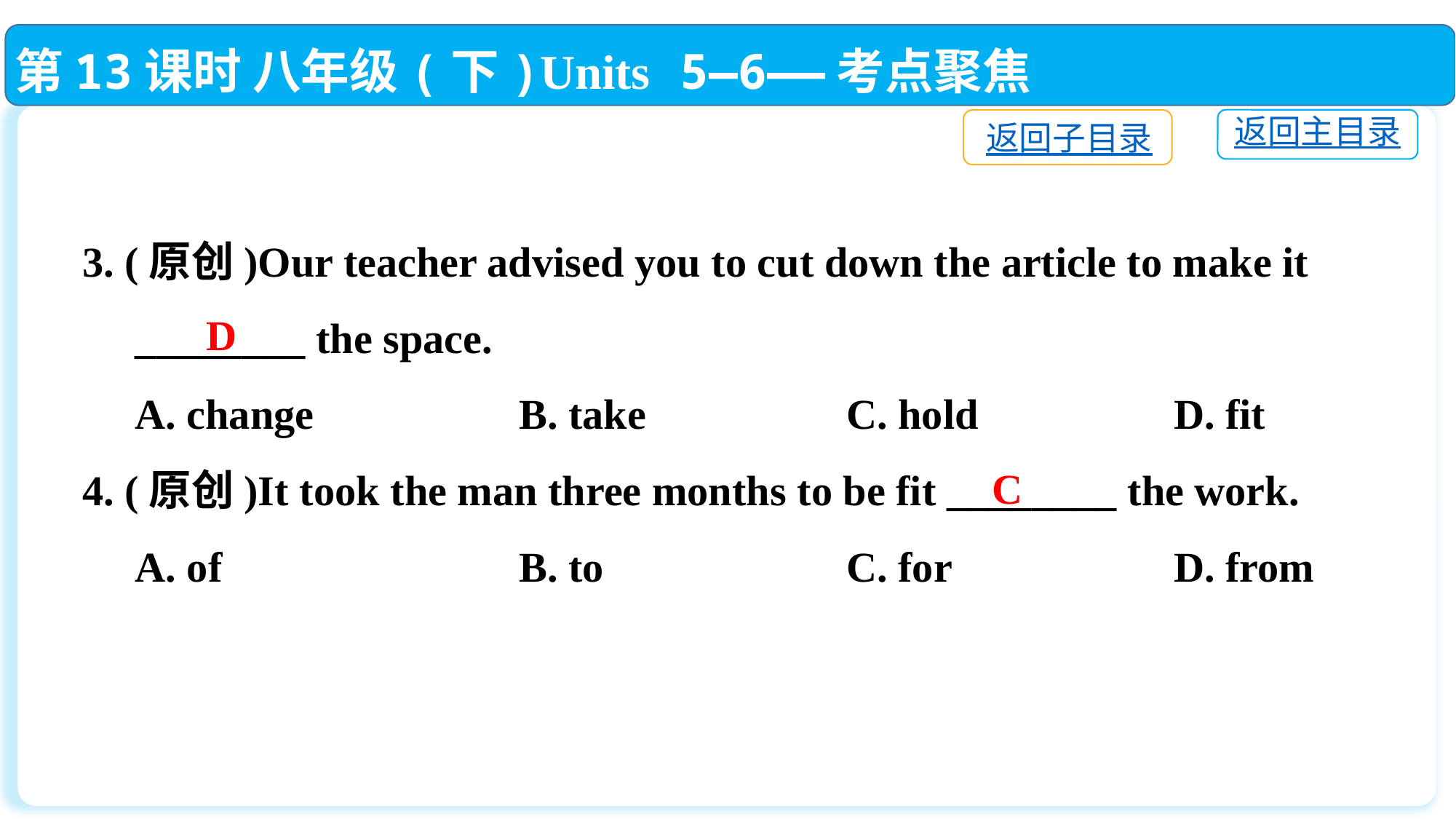

第13课时 八年级(下)Units 5—6——考点聚焦

返回主目录

返回子目录
3. (原创)Our teacher advised you to cut down the article to make it
     ________ the space.
     A. change		B. take		C. hold		D. fit
4. (原创)It took the man three months to be fit ________ the work.
     A. of			B. to			C. for			D. from
D
C